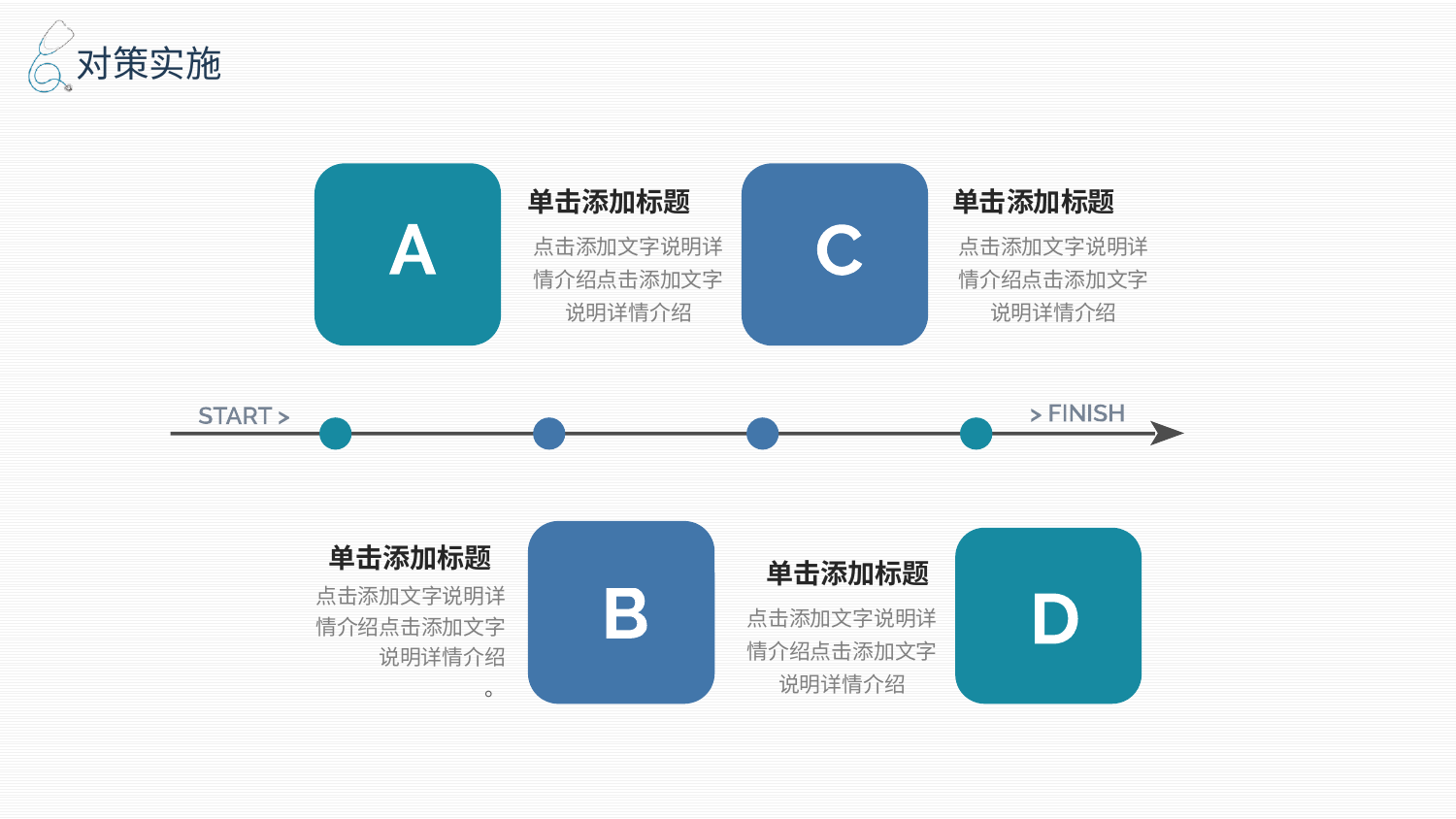

单击添加标题
点击添加文字说明详情介绍点击添加文字说明详情介绍
单击添加标题
点击添加文字说明详情介绍点击添加文字说明详情介绍

单击添加标题
点击添加文字说明详情介绍点击添加文字说明详情介绍
。
单击添加标题
点击添加文字说明详情介绍点击添加文字说明详情介绍